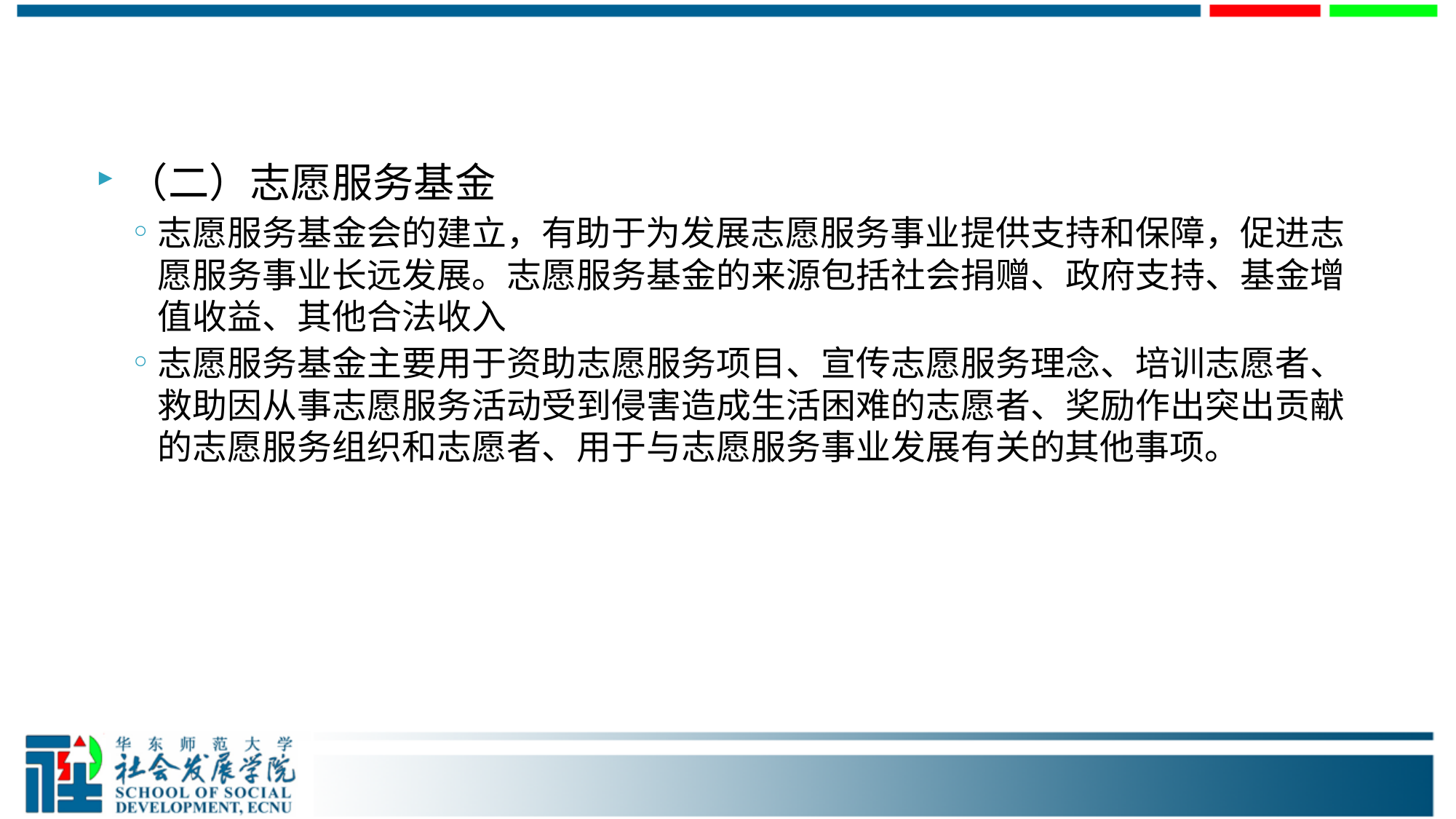

#
（二）志愿服务基金
志愿服务基金会的建立，有助于为发展志愿服务事业提供支持和保障，促进志愿服务事业长远发展。志愿服务基金的来源包括社会捐赠、政府支持、基金增值收益、其他合法收入
志愿服务基金主要用于资助志愿服务项目、宣传志愿服务理念、培训志愿者、救助因从事志愿服务活动受到侵害造成生活困难的志愿者、奖励作出突出贡献的志愿服务组织和志愿者、用于与志愿服务事业发展有关的其他事项。